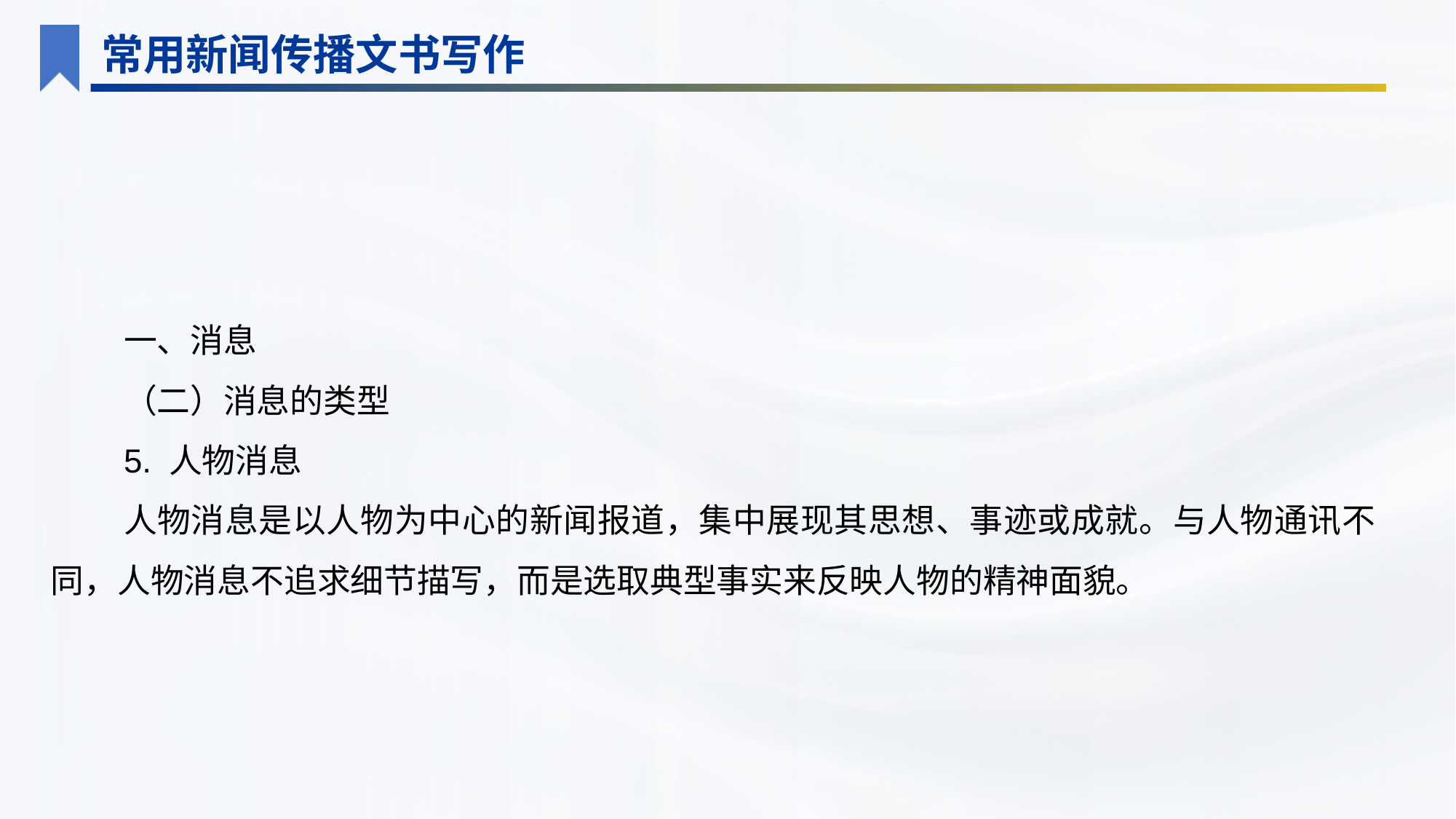

常用新闻传播文书写作
一、消息
（二）消息的类型
5. 人物消息
人物消息是以人物为中心的新闻报道，集中展现其思想、事迹或成就。与人物通讯不同，人物消息不追求细节描写，而是选取典型事实来反映人物的精神面貌。